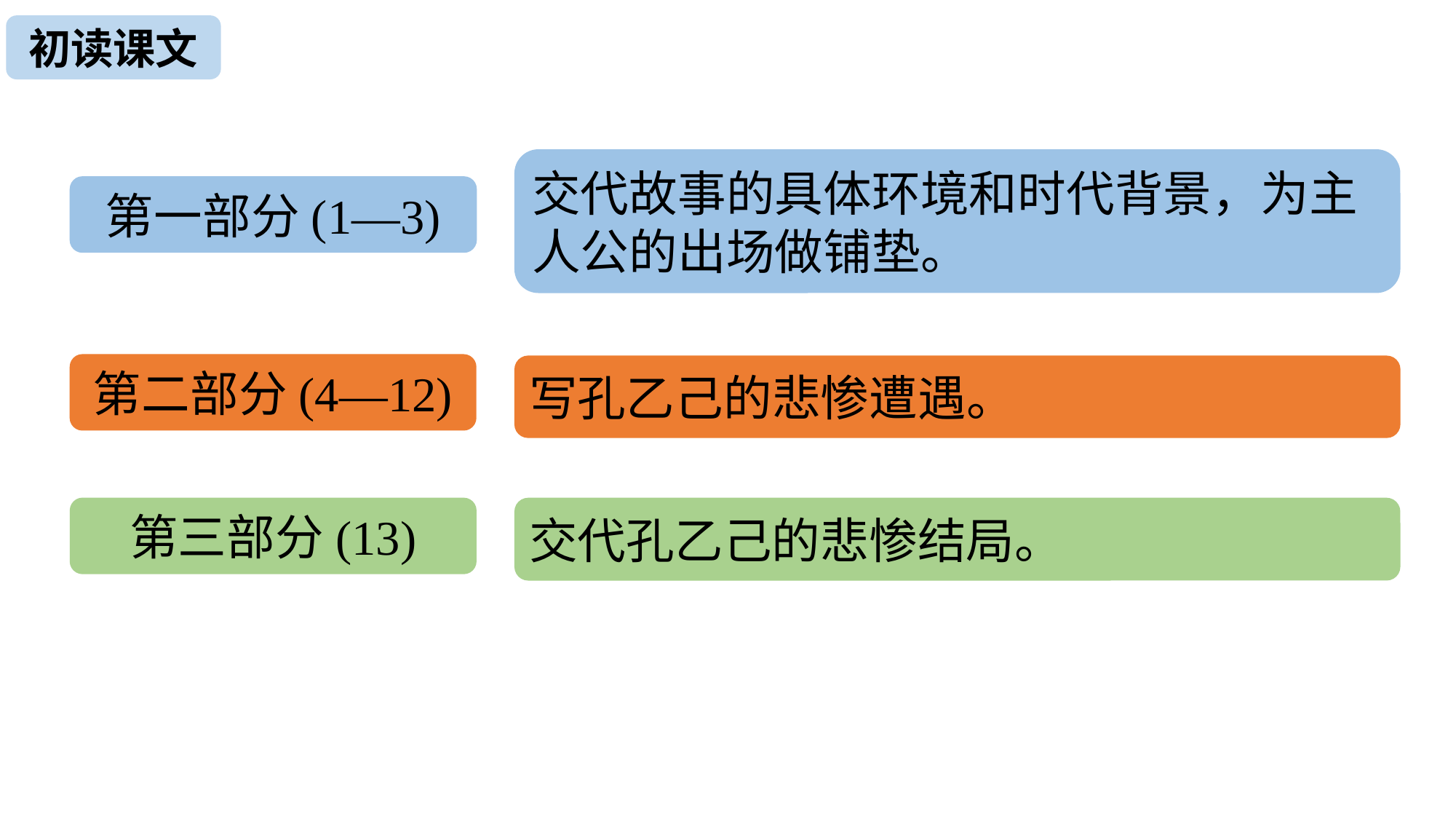

初读课文
交代故事的具体环境和时代背景，为主人公的出场做铺垫。
第一部分(1—3)
第二部分(4—12)
写孔乙己的悲惨遭遇。
第三部分(13)
交代孔乙己的悲惨结局。